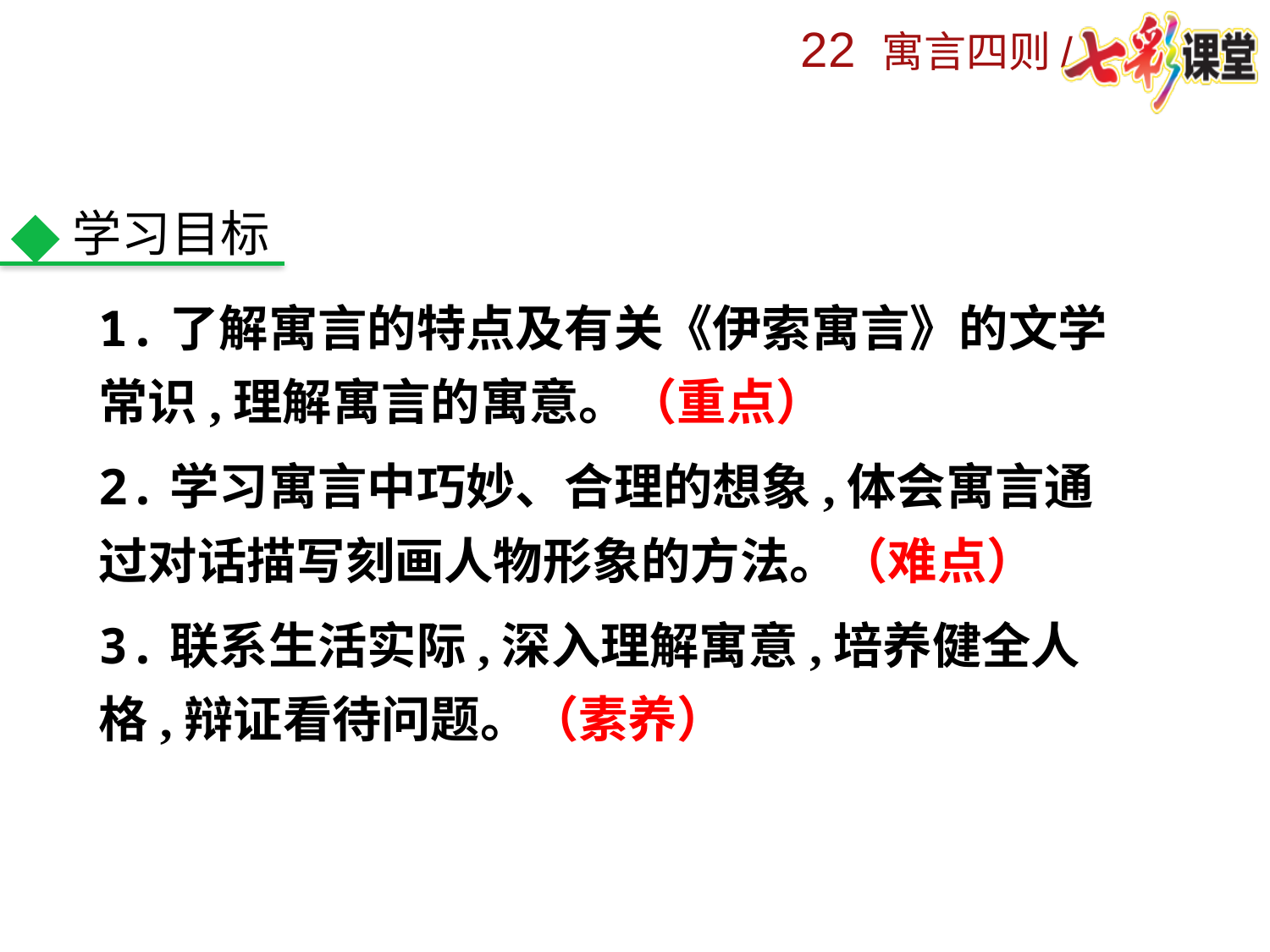

学习目标

1.了解寓言的特点及有关《伊索寓言》的文学常识,理解寓言的寓意。（重点）
2.学习寓言中巧妙、合理的想象,体会寓言通过对话描写刻画人物形象的方法。（难点）
3.联系生活实际,深入理解寓意,培养健全人格,辩证看待问题。（素养）